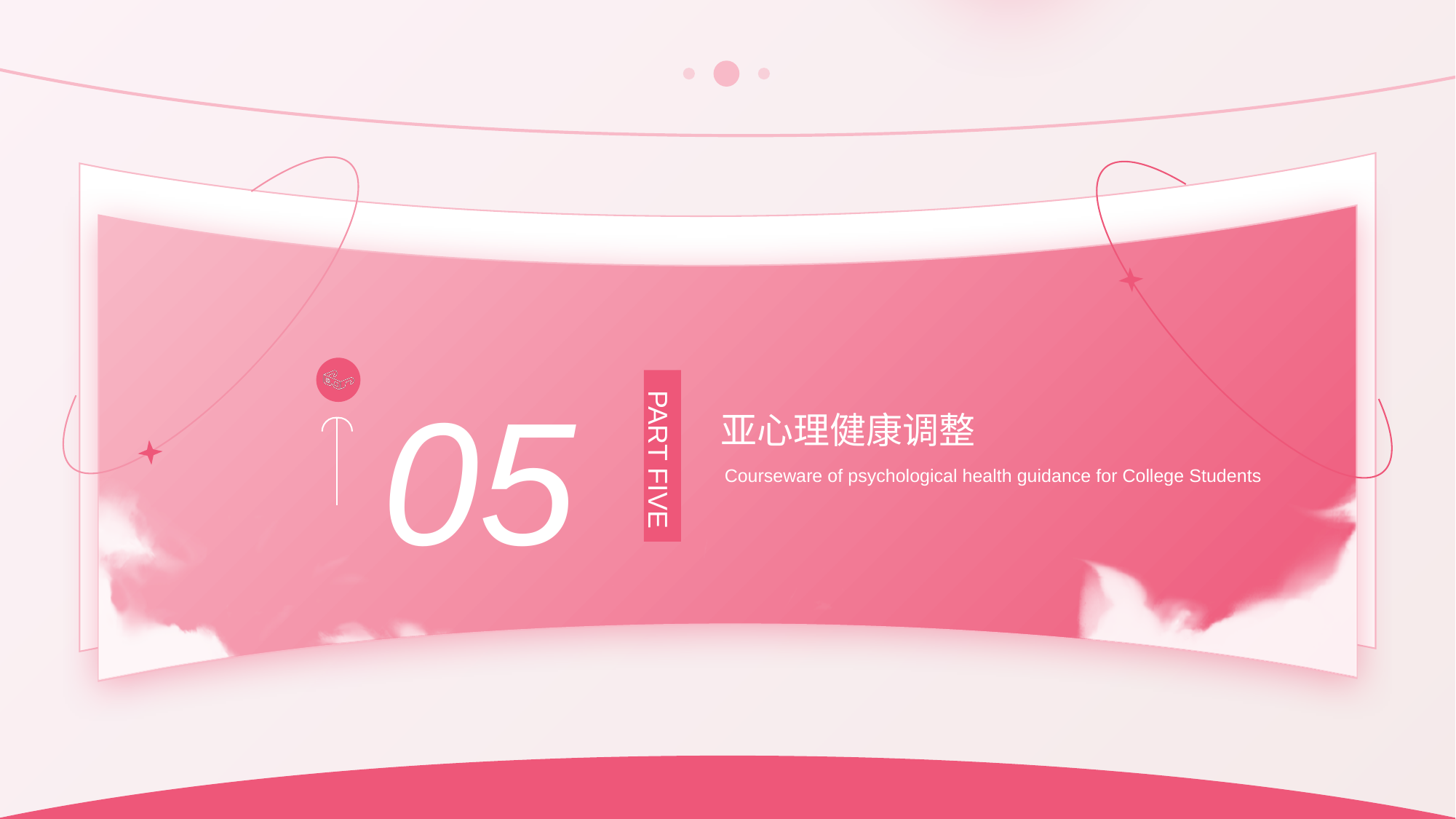

05

PART FIVE
亚心理健康调整
Courseware of psychological health guidance for College Students